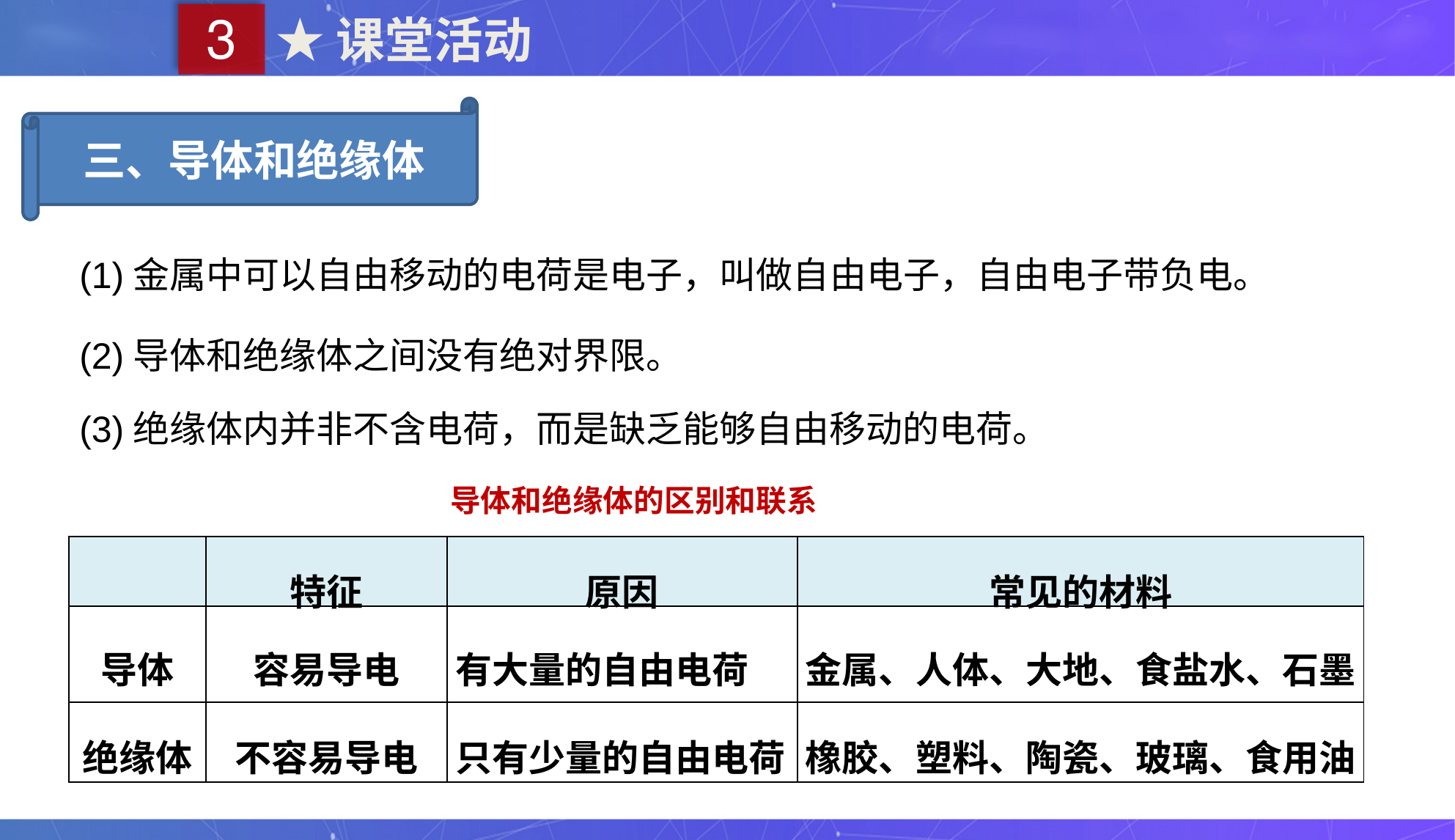

3
★课堂活动
三、导体和绝缘体
(1)金属中可以自由移动的电荷是电子，叫做自由电子，自由电子带负电。
(2)导体和绝缘体之间没有绝对界限。
(3)绝缘体内并非不含电荷，而是缺乏能够自由移动的电荷。
导体和绝缘体的区别和联系
|  | 特征 | 原因 | 常见的材料 |
| --- | --- | --- | --- |
| 导体 | 容易导电 | 有大量的自由电荷 | 金属、人体、大地、食盐水、石墨 |
| 绝缘体 | 不容易导电 | 只有少量的自由电荷 | 橡胶、塑料、陶瓷、玻璃、食用油 |